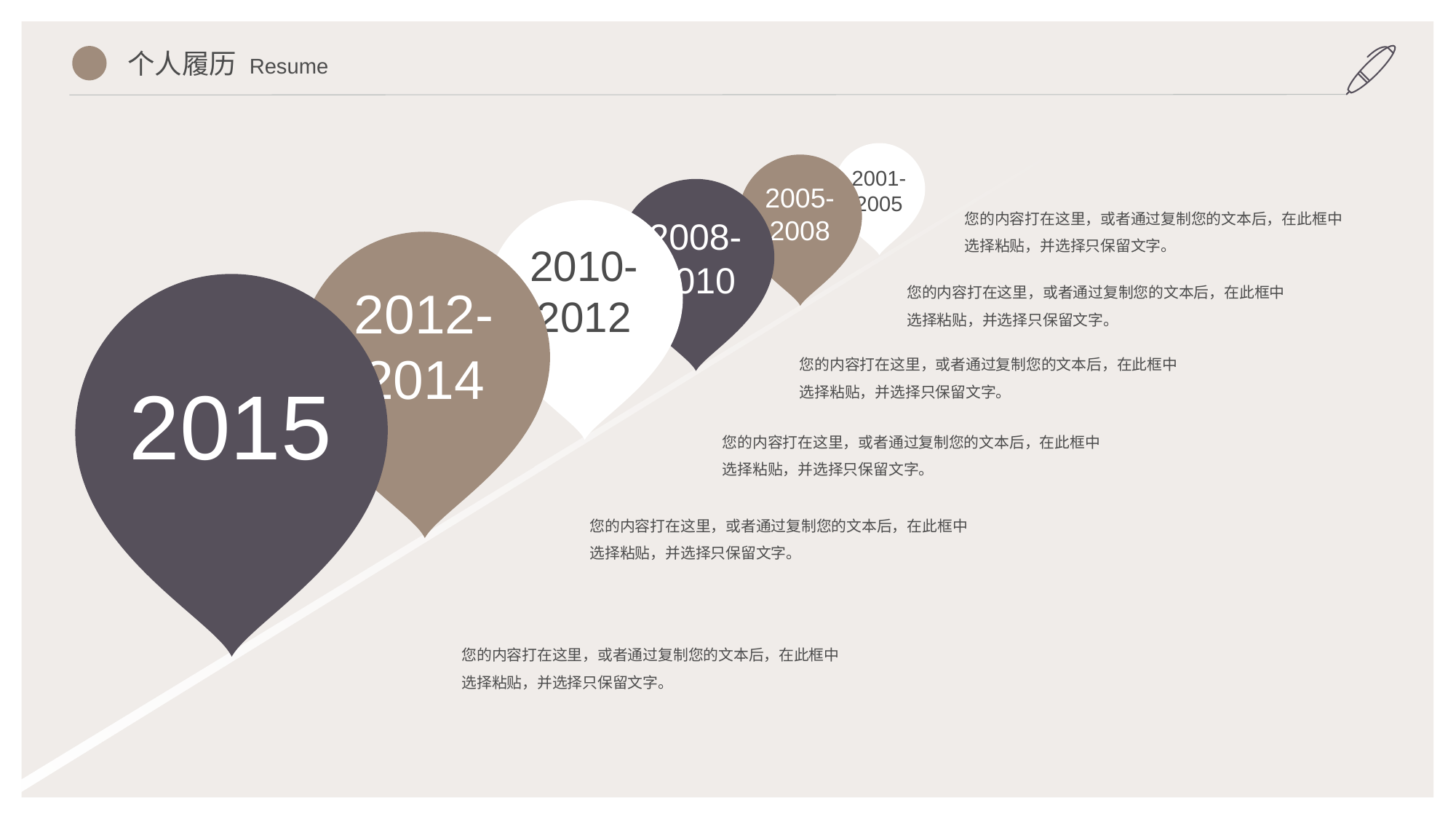

个人履历 Resume

2001-
2005
2005-
2008
2008-
2010
您的内容打在这里，或者通过复制您的文本后，在此框中选择粘贴，并选择只保留文字。
2010-
2012
2012-
2014
您的内容打在这里，或者通过复制您的文本后，在此框中选择粘贴，并选择只保留文字。
2015
您的内容打在这里，或者通过复制您的文本后，在此框中选择粘贴，并选择只保留文字。
您的内容打在这里，或者通过复制您的文本后，在此框中选择粘贴，并选择只保留文字。
您的内容打在这里，或者通过复制您的文本后，在此框中选择粘贴，并选择只保留文字。
您的内容打在这里，或者通过复制您的文本后，在此框中选择粘贴，并选择只保留文字。